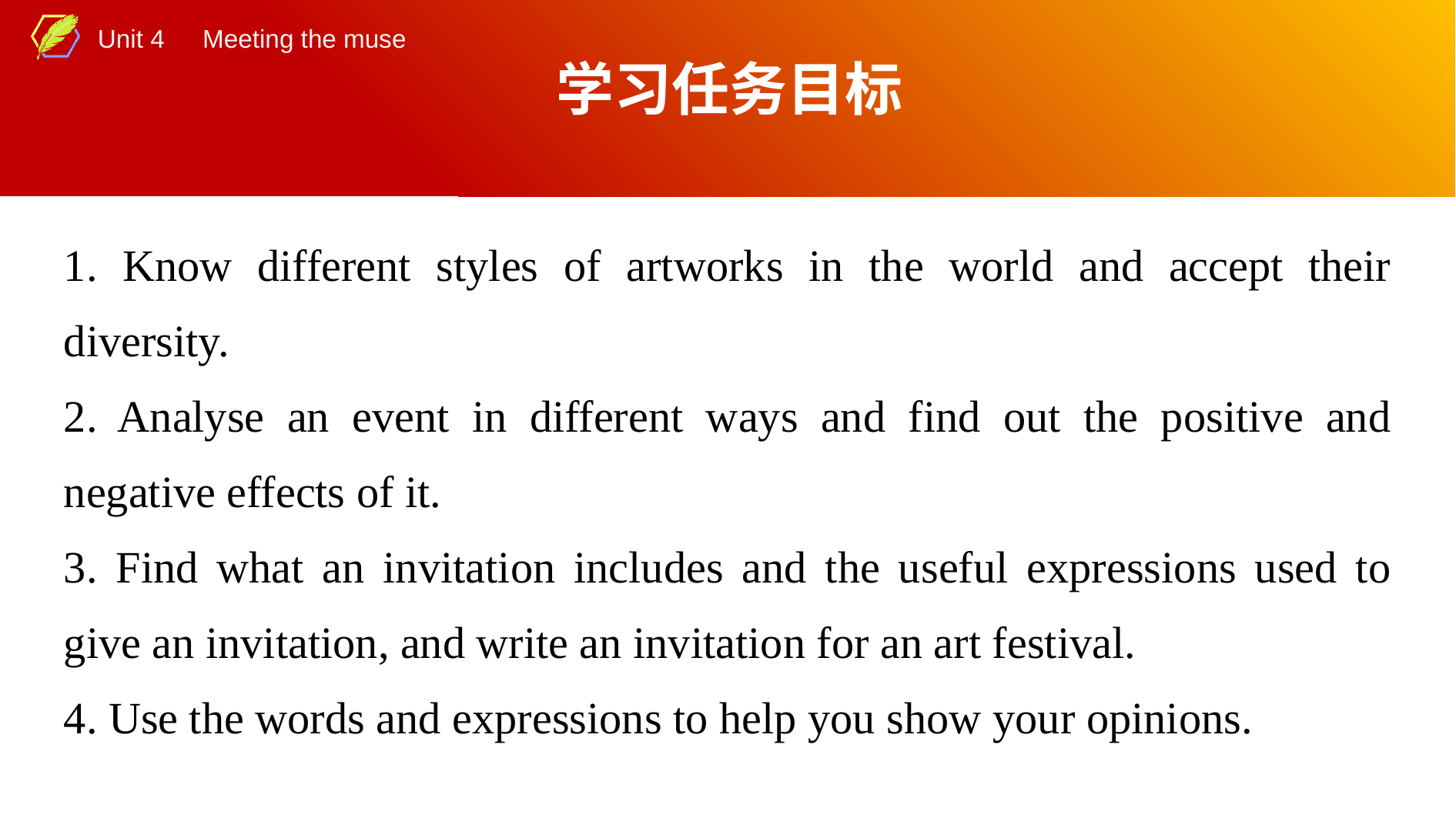

学习任务目标
1. Know different styles of artworks in the world and accept their diversity.
2. Analyse an event in different ways and find out the positive and negative effects of it.
3. Find what an invitation includes and the useful expressions used to give an invitation, and write an invitation for an art festival.
4. Use the words and expressions to help you show your opinions.